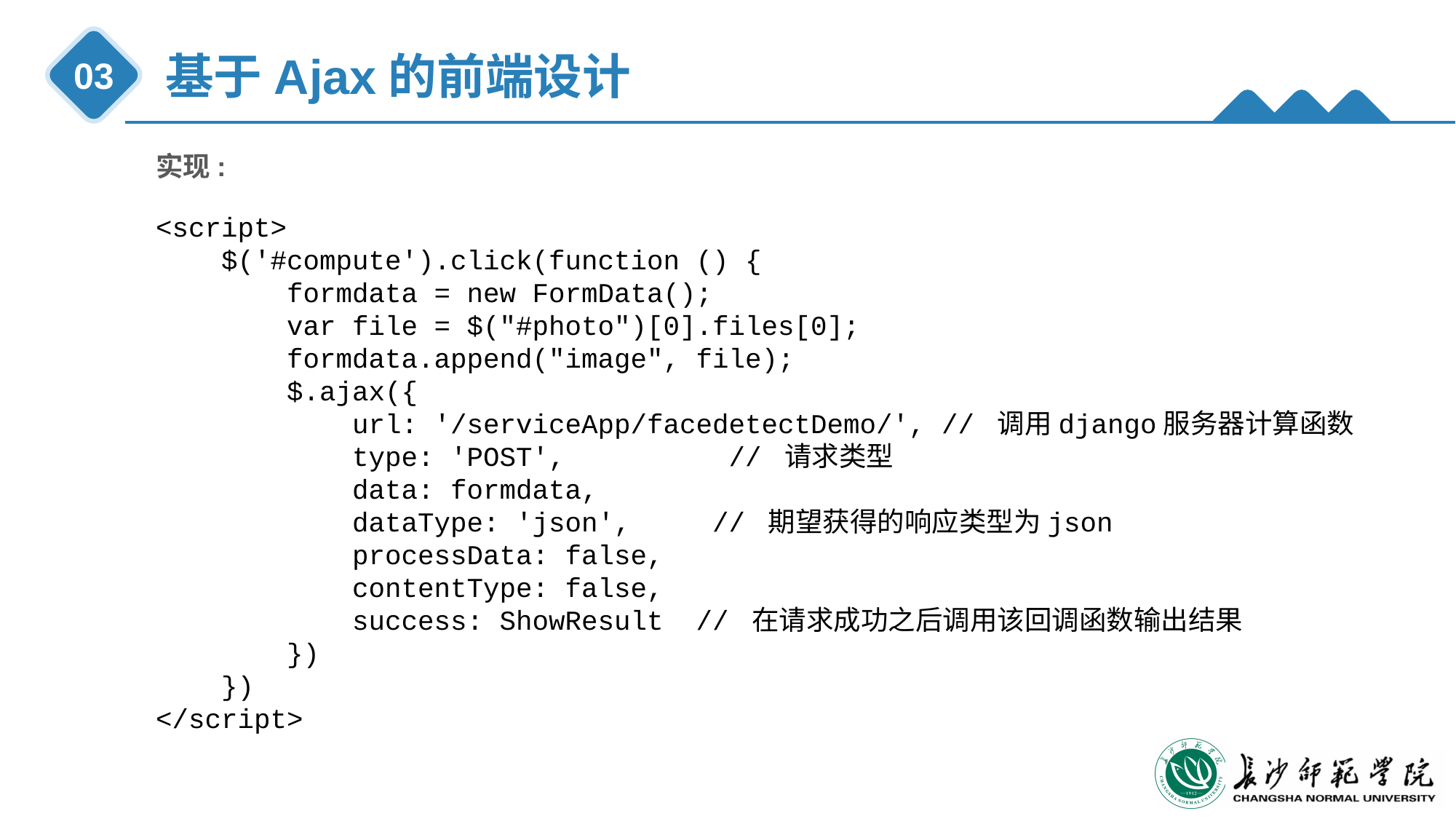

基于Ajax的前端设计
03

实现:
<script>
    $('#compute').click(function () {
        formdata = new FormData();
        var file = $("#photo")[0].files[0];
        formdata.append("image", file);
        $.ajax({
            url: '/serviceApp/facedetectDemo/', // 调用django服务器计算函数
            type: 'POST',          // 请求类型
            data: formdata,
            dataType: 'json',     // 期望获得的响应类型为json
            processData: false,
            contentType: false,
            success: ShowResult  // 在请求成功之后调用该回调函数输出结果
        })
    })
</script>